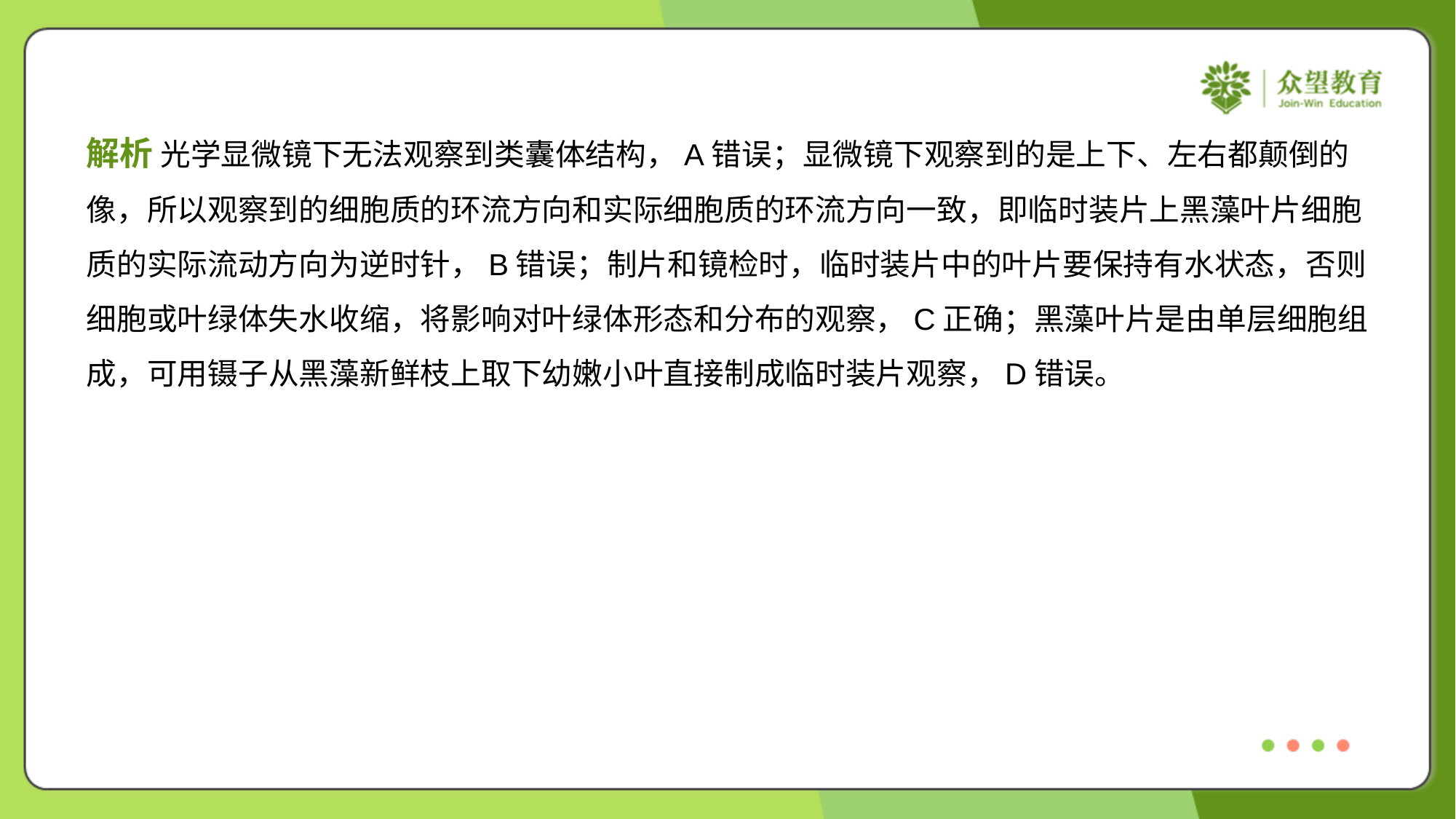

解析 光学显微镜下无法观察到类囊体结构，A错误；显微镜下观察到的是上下、左右都颠倒的
像，所以观察到的细胞质的环流方向和实际细胞质的环流方向一致，即临时装片上黑藻叶片细胞
质的实际流动方向为逆时针，B错误；制片和镜检时，临时装片中的叶片要保持有水状态，否则
细胞或叶绿体失水收缩，将影响对叶绿体形态和分布的观察，C正确；黑藻叶片是由单层细胞组
成，可用镊子从黑藻新鲜枝上取下幼嫩小叶直接制成临时装片观察，D错误。